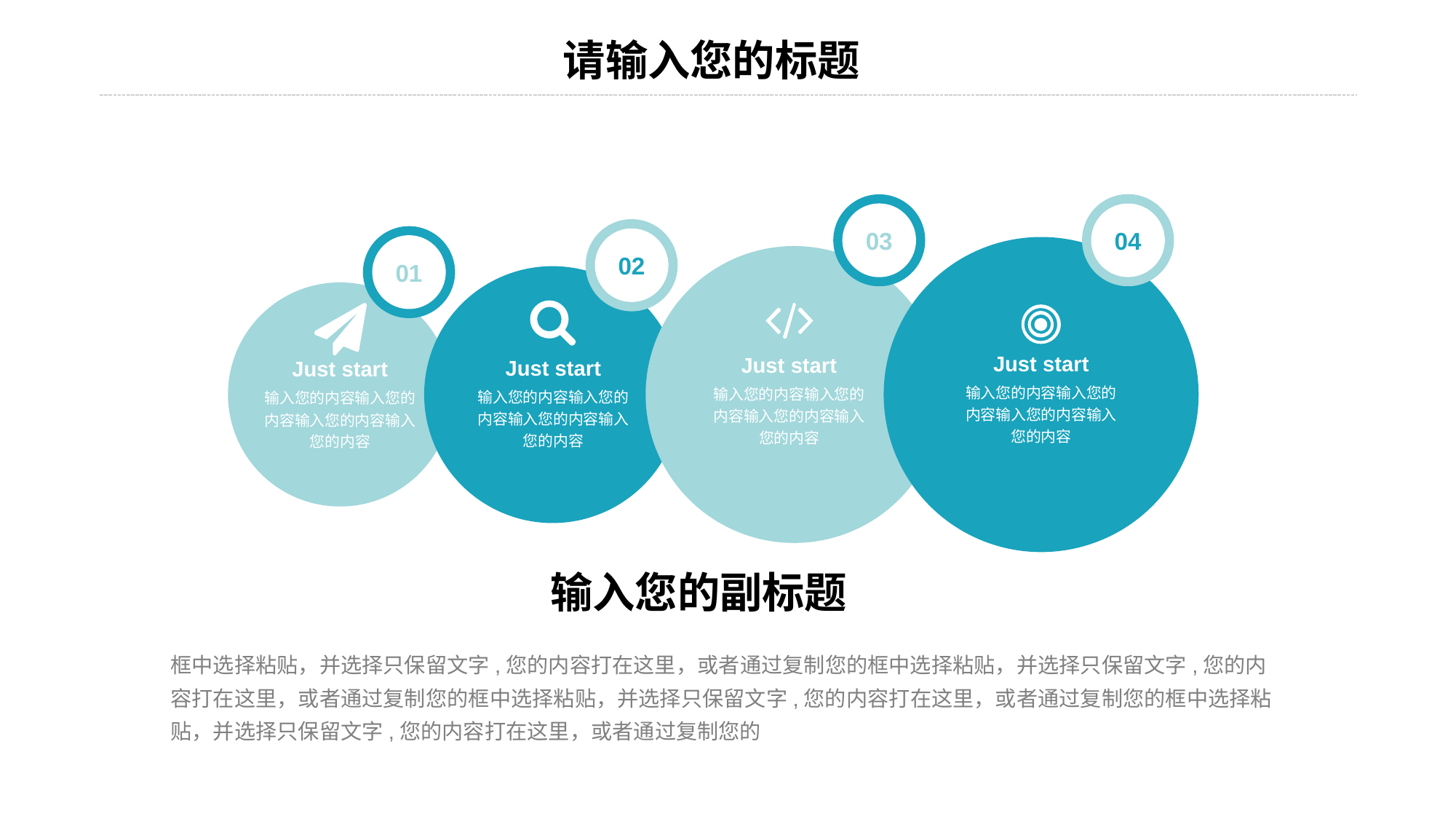

04

03

02

01

Just start
输入您的内容输入您的内容输入您的内容输入您的内容
Just start
输入您的内容输入您的内容输入您的内容输入您的内容
Just start
输入您的内容输入您的内容输入您的内容输入您的内容
Just start
输入您的内容输入您的内容输入您的内容输入您的内容
输入您的副标题
框中选择粘贴，并选择只保留文字,您的内容打在这里，或者通过复制您的框中选择粘贴，并选择只保留文字,您的内容打在这里，或者通过复制您的框中选择粘贴，并选择只保留文字,您的内容打在这里，或者通过复制您的框中选择粘贴，并选择只保留文字,您的内容打在这里，或者通过复制您的
21